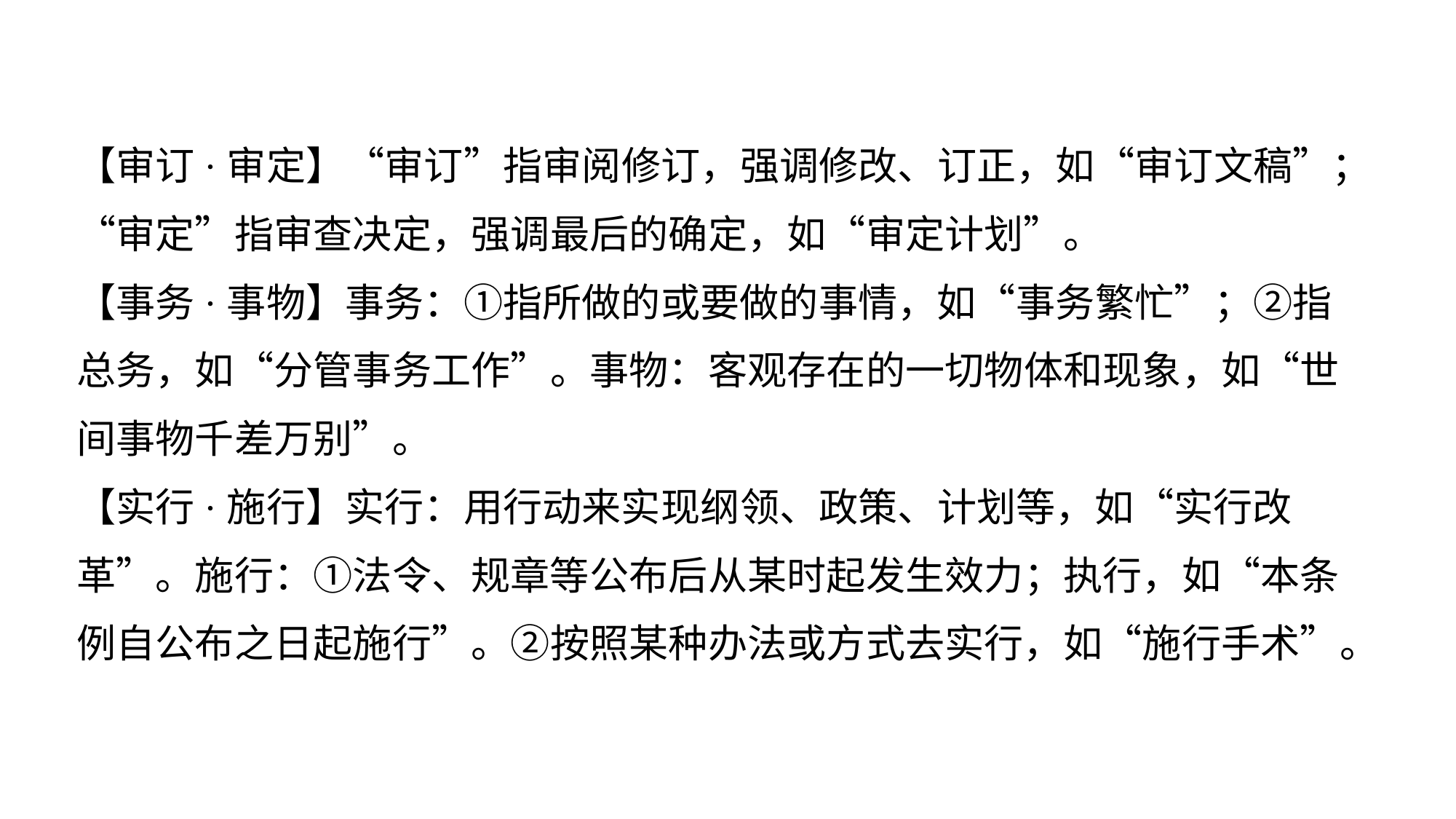

【审订·审定】“审订”指审阅修订，强调修改、订正，如“审订文稿”；“审定”指审查决定，强调最后的确定，如“审定计划”。
【事务·事物】事务：①指所做的或要做的事情，如“事务繁忙”；②指总务，如“分管事务工作”。事物：客观存在的一切物体和现象，如“世间事物千差万别”。
【实行·施行】实行：用行动来实现纲领、政策、计划等，如“实行改革”。施行：①法令、规章等公布后从某时起发生效力；执行，如“本条例自公布之日起施行”。②按照某种办法或方式去实行，如“施行手术”。